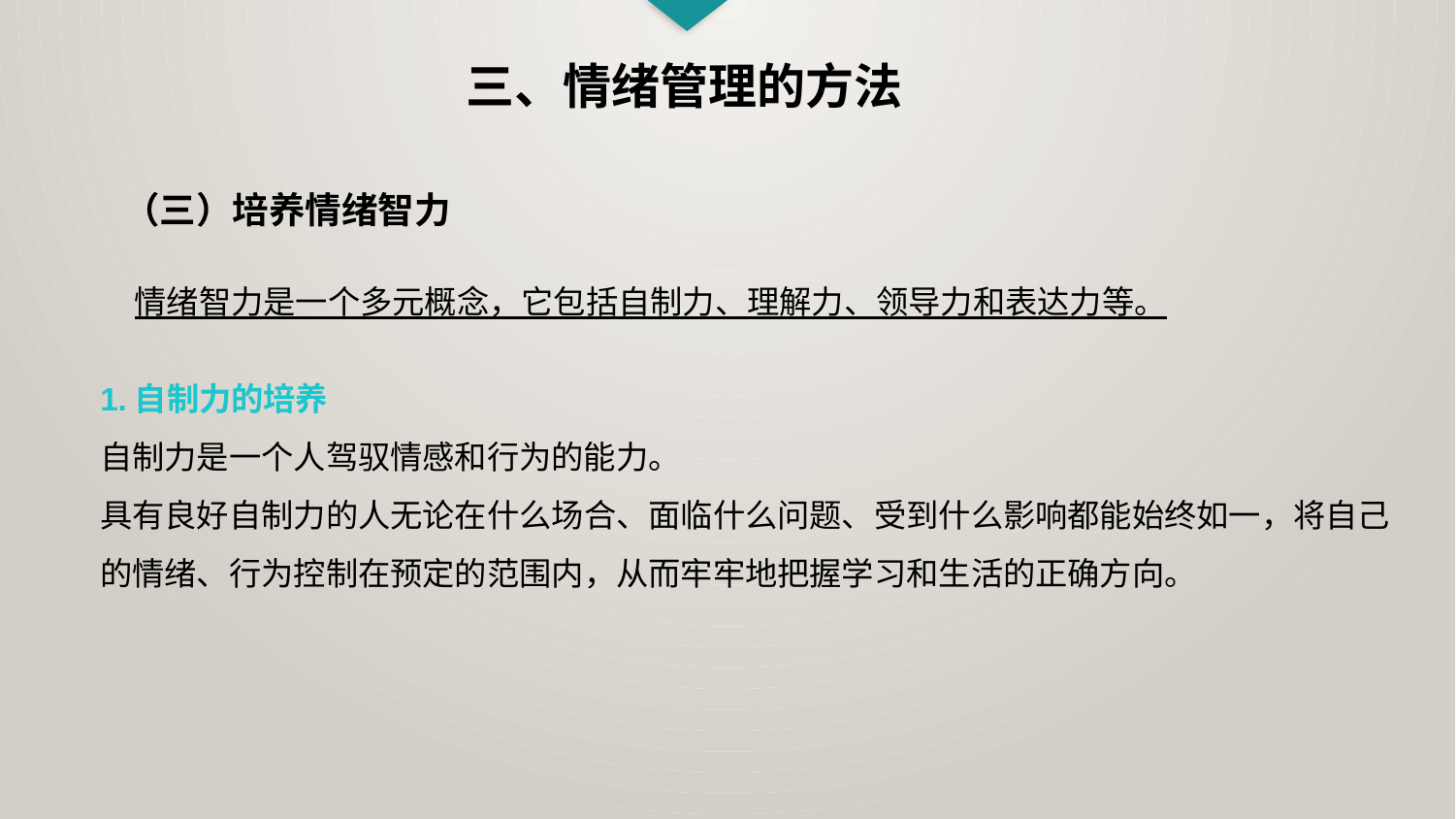

三、情绪管理的方法
（三）培养情绪智力
情绪智力是一个多元概念，它包括自制力、理解力、领导力和表达力等。
1.自制力的培养
自制力是一个人驾驭情感和行为的能力。
具有良好自制力的人无论在什么场合、面临什么问题、受到什么影响都能始终如一，将自己的情绪、行为控制在预定的范围内，从而牢牢地把握学习和生活的正确方向。
73